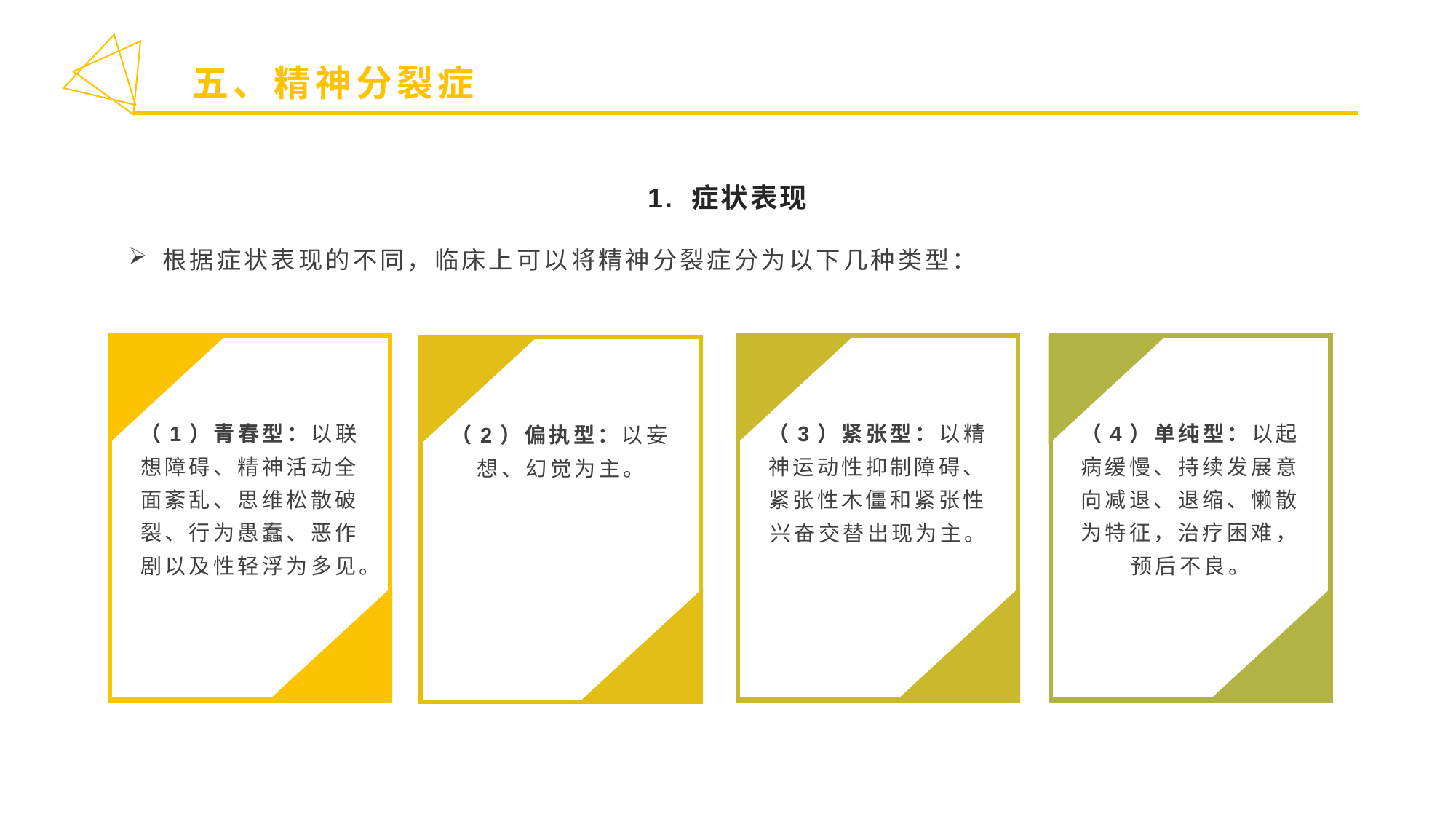

五、精神分裂症
1. 症状表现
根据症状表现的不同，临床上可以将精神分裂症分为以下几种类型：

（1）青春型：以联想障碍、精神活动全面紊乱、思维松散破裂、行为愚蠢、恶作剧以及性轻浮为多见。
（3）紧张型：以精神运动性抑制障碍、紧张性木僵和紧张性兴奋交替出现为主。
（4）单纯型：以起病缓慢、持续发展意向减退、退缩、懒散为特征，治疗困难，预后不良。

（2）偏执型：以妄想、幻觉为主。